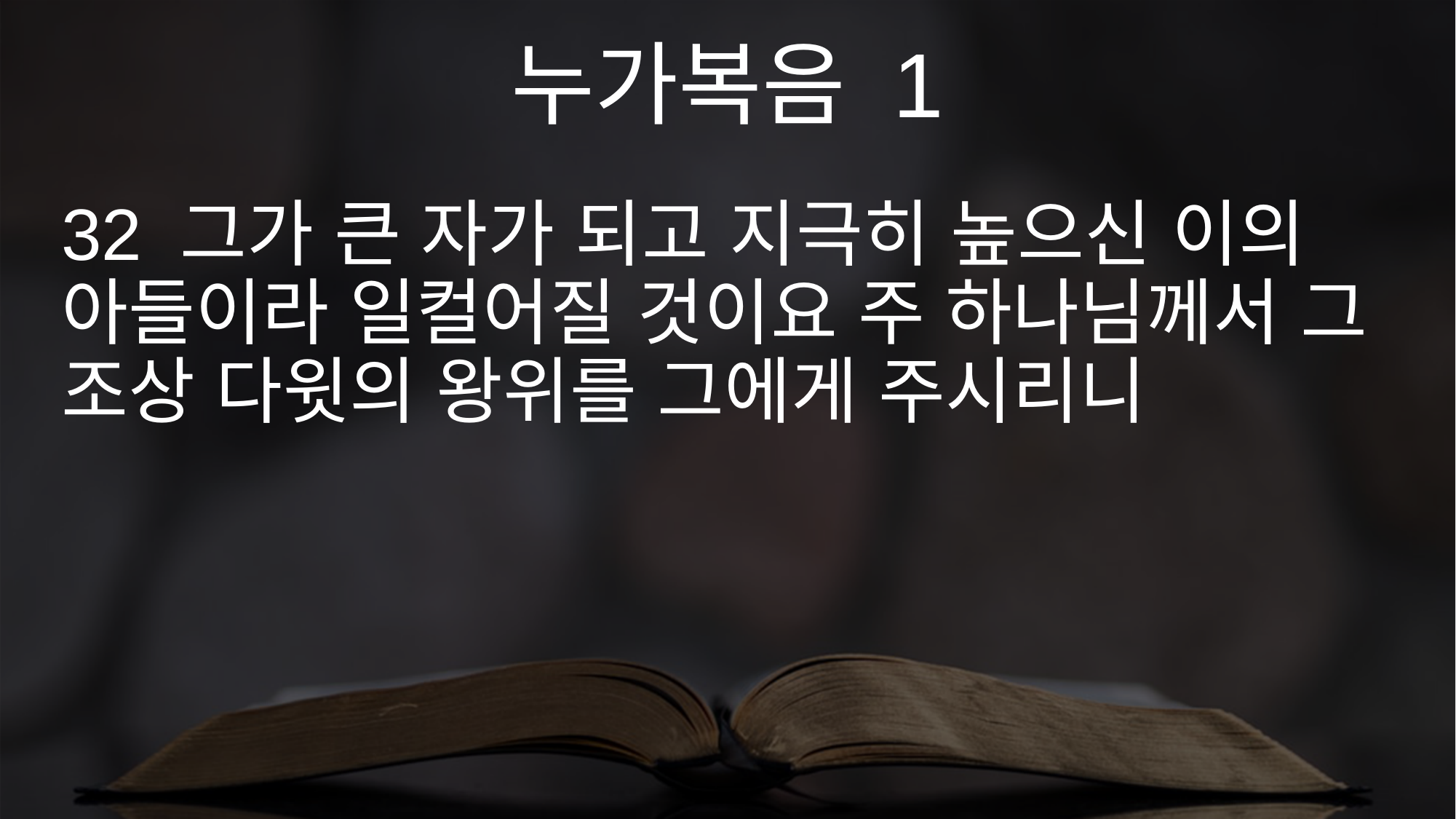

누가복음 1
32 그가 큰 자가 되고 지극히 높으신 이의 아들이라 일컬어질 것이요 주 하나님께서 그 조상 다윗의 왕위를 그에게 주시리니